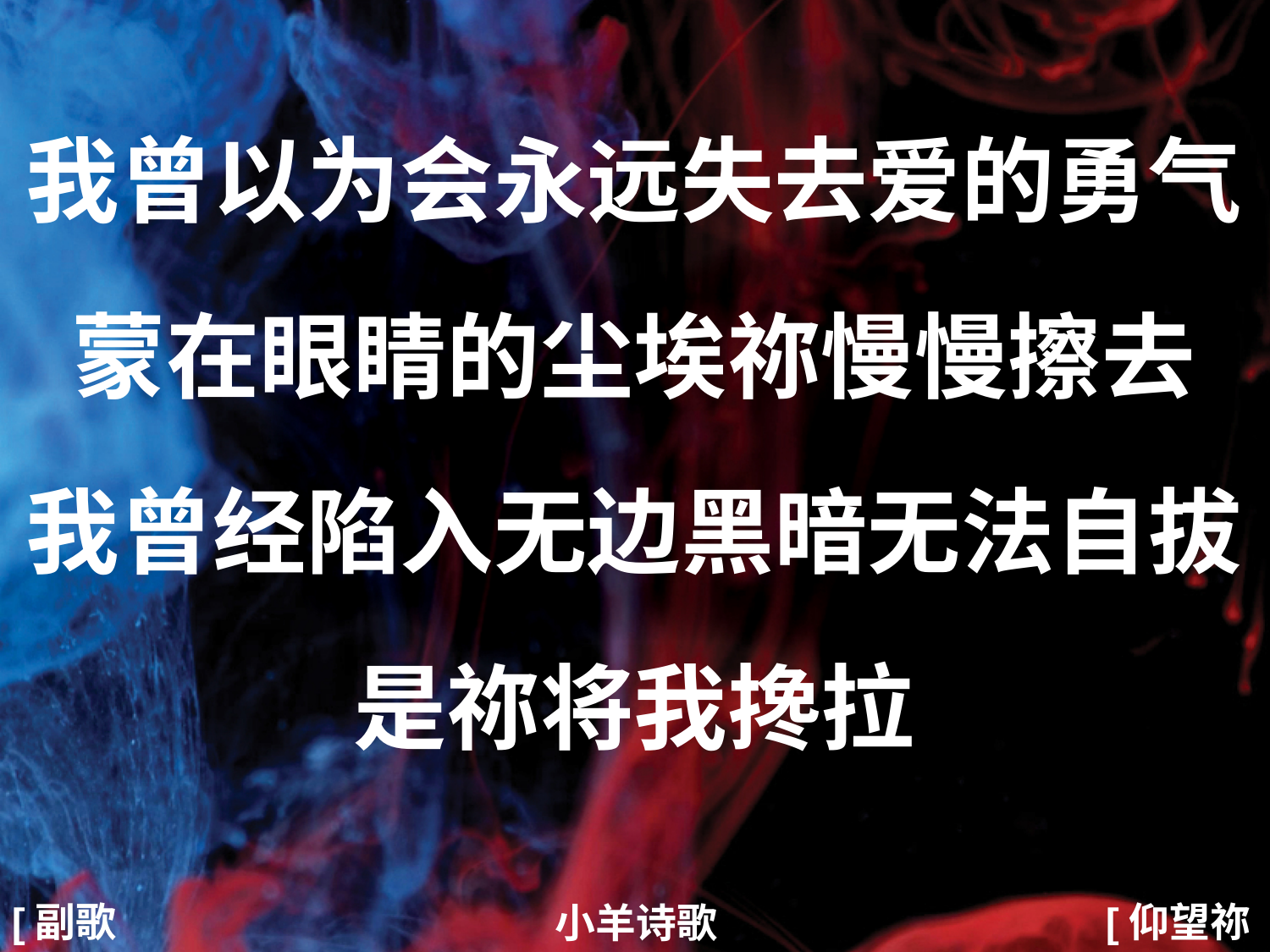

我曾以为会永远失去爱的勇气

蒙在眼睛的尘埃祢慢慢擦去

我曾经陷入无边黑暗无法自拔

是祢将我搀拉
#

[副歌1]
[仰望祢3/4]
小羊诗歌